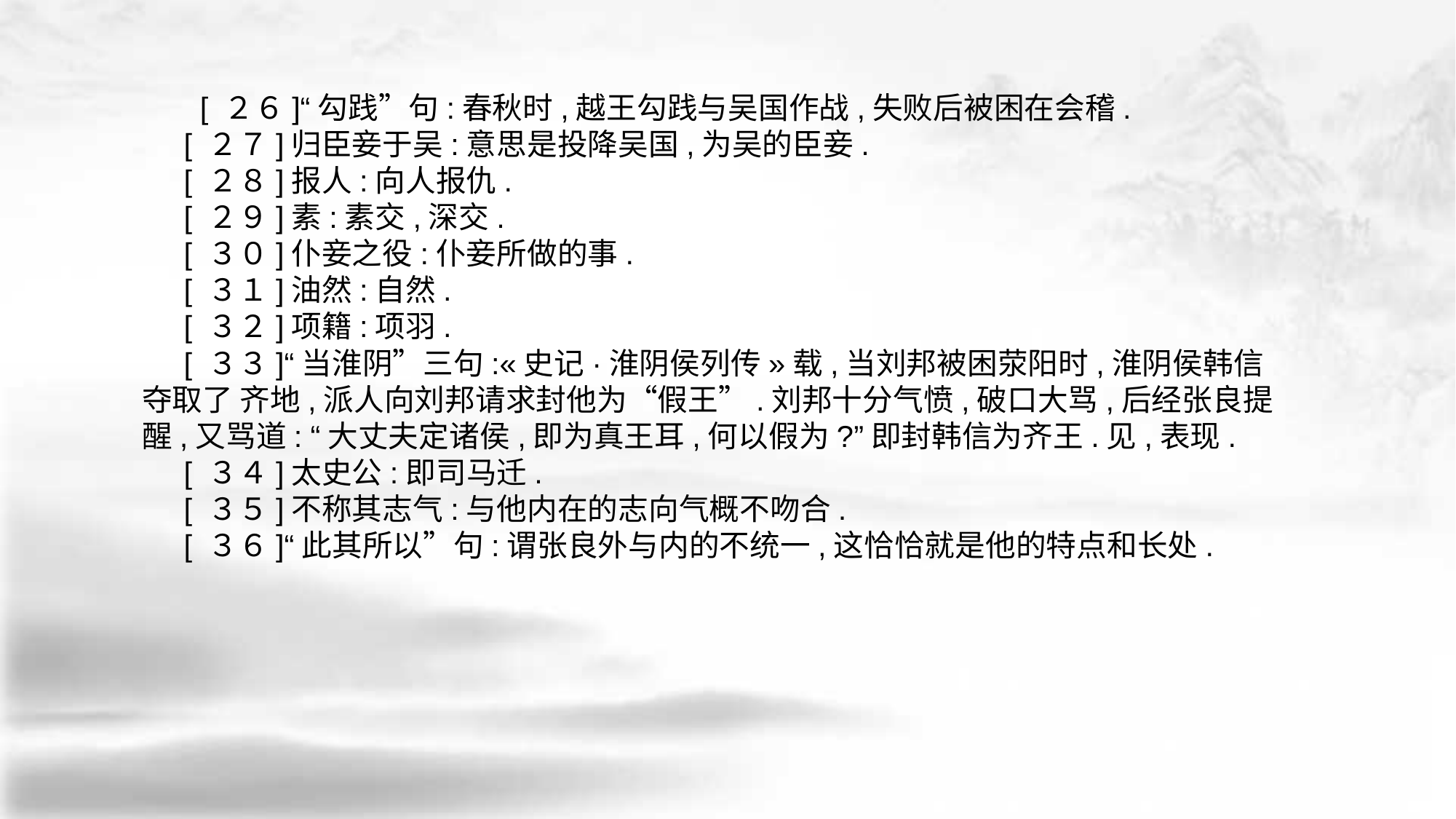

[ ２６]“勾践”句:春秋时,越王勾践与吴国作战,失败后被困在会稽.
     [ ２７]归臣妾于吴:意思是投降吴国,为吴的臣妾.
     [ ２８]报人:向人报仇.
     [ ２９]素:素交,深交.
     [ ３０]仆妾之役:仆妾所做的事.
     [ ３１]油然:自然.
     [ ３２]项籍:项羽.
     [ ３３]“当淮阴”三句:«史记·淮阴侯列传»载,当刘邦被困荥阳时,淮阴侯韩信夺取了 齐地,派人向刘邦请求封他为“假王”.刘邦十分气愤,破口大骂,后经张良提醒,又骂道: “大丈夫定诸侯,即为真王耳,何以假为?”即封韩信为齐王.见,表现.
     [ ３４]太史公:即司马迁.
     [ ３５]不称其志气:与他内在的志向气概不吻合.
     [ ３６]“此其所以”句:谓张良外与内的不统一,这恰恰就是他的特点和长处.